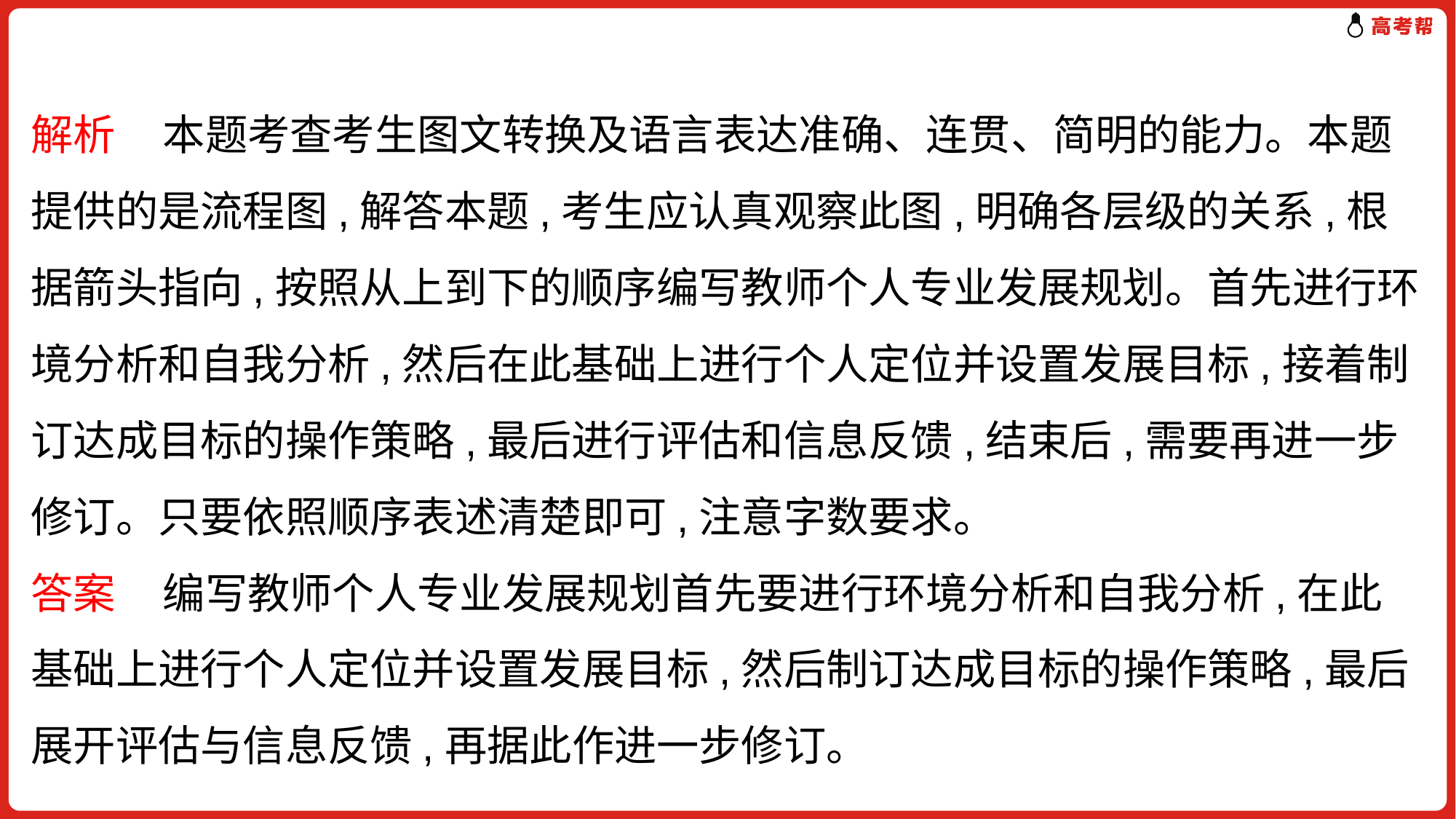

解析     本题考查考生图文转换及语言表达准确、连贯、简明的能力。本题提供的是流程图,解答本题,考生应认真观察此图,明确各层级的关系,根据箭头指向,按照从上到下的顺序编写教师个人专业发展规划。首先进行环境分析和自我分析,然后在此基础上进行个人定位并设置发展目标,接着制订达成目标的操作策略,最后进行评估和信息反馈,结束后,需要再进一步修订。只要依照顺序表述清楚即可,注意字数要求。
答案     编写教师个人专业发展规划首先要进行环境分析和自我分析,在此基础上进行个人定位并设置发展目标,然后制订达成目标的操作策略,最后展开评估与信息反馈,再据此作进一步修订。